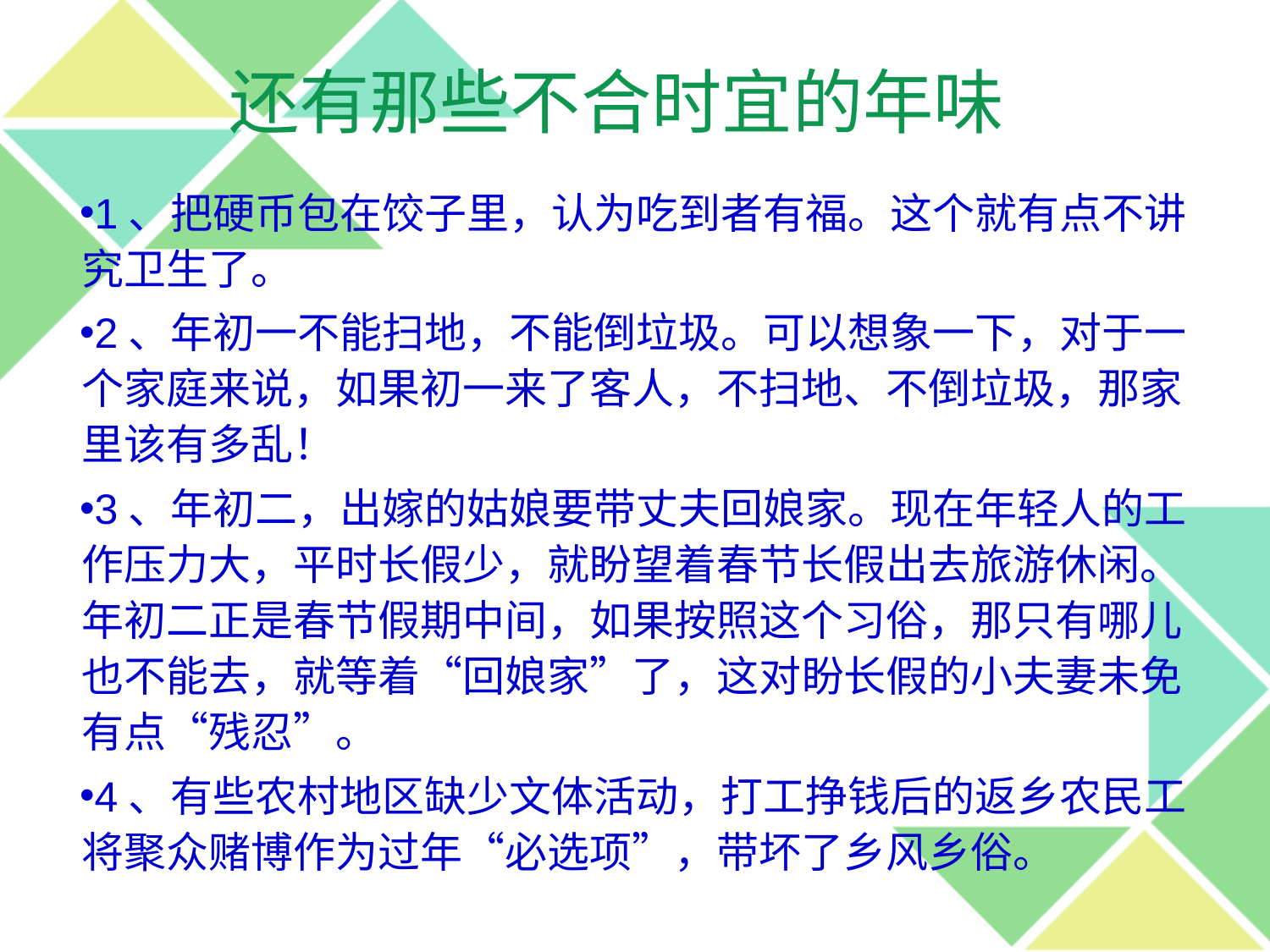

还有那些不合时宜的年味
1、把硬币包在饺子里，认为吃到者有福。这个就有点不讲究卫生了。
2、年初一不能扫地，不能倒垃圾。可以想象一下，对于一个家庭来说，如果初一来了客人，不扫地、不倒垃圾，那家里该有多乱！
3、年初二，出嫁的姑娘要带丈夫回娘家。现在年轻人的工作压力大，平时长假少，就盼望着春节长假出去旅游休闲。年初二正是春节假期中间，如果按照这个习俗，那只有哪儿也不能去，就等着“回娘家”了，这对盼长假的小夫妻未免有点“残忍”。
4、有些农村地区缺少文体活动，打工挣钱后的返乡农民工将聚众赌博作为过年“必选项”，带坏了乡风乡俗。